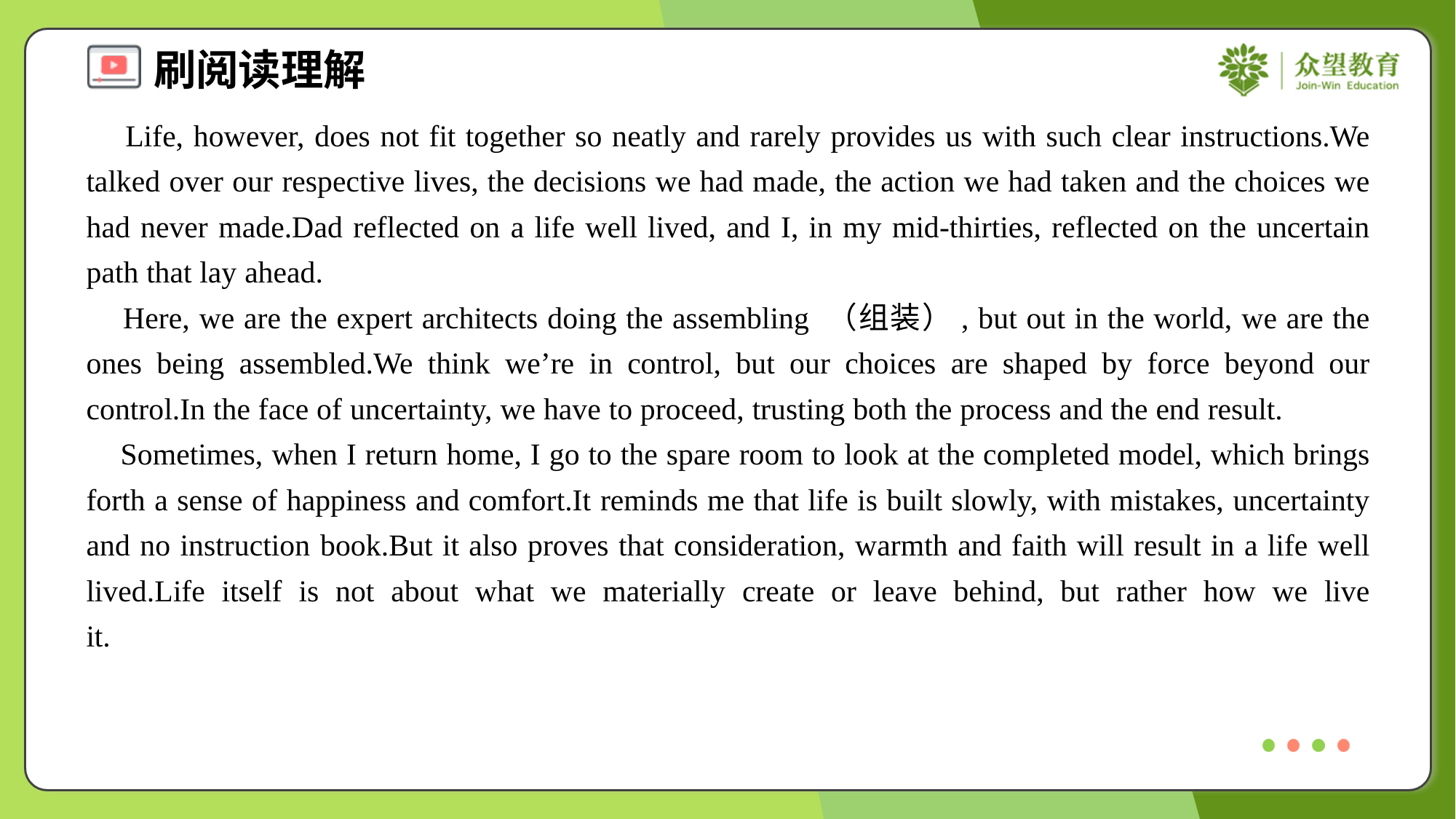

Life, however, does not fit together so neatly and rarely provides us with such clear instructions.We talked over our respective lives, the decisions we had made, the action we had taken and the choices we had never made.Dad reflected on a life well lived, and I, in my mid-thirties, reflected on the uncertain path that lay ahead.
    Here, we are the expert architects doing the assembling （组装）, but out in the world, we are the ones being assembled.We think we’re in control, but our choices are shaped by force beyond our control.In the face of uncertainty, we have to proceed, trusting both the process and the end result.
    Sometimes, when I return home, I go to the spare room to look at the completed model, which brings forth a sense of happiness and comfort.It reminds me that life is built slowly, with mistakes, uncertainty and no instruction book.But it also proves that consideration, warmth and faith will result in a life well lived.Life itself is not about what we materially create or leave behind, but rather how we live it.#1.6